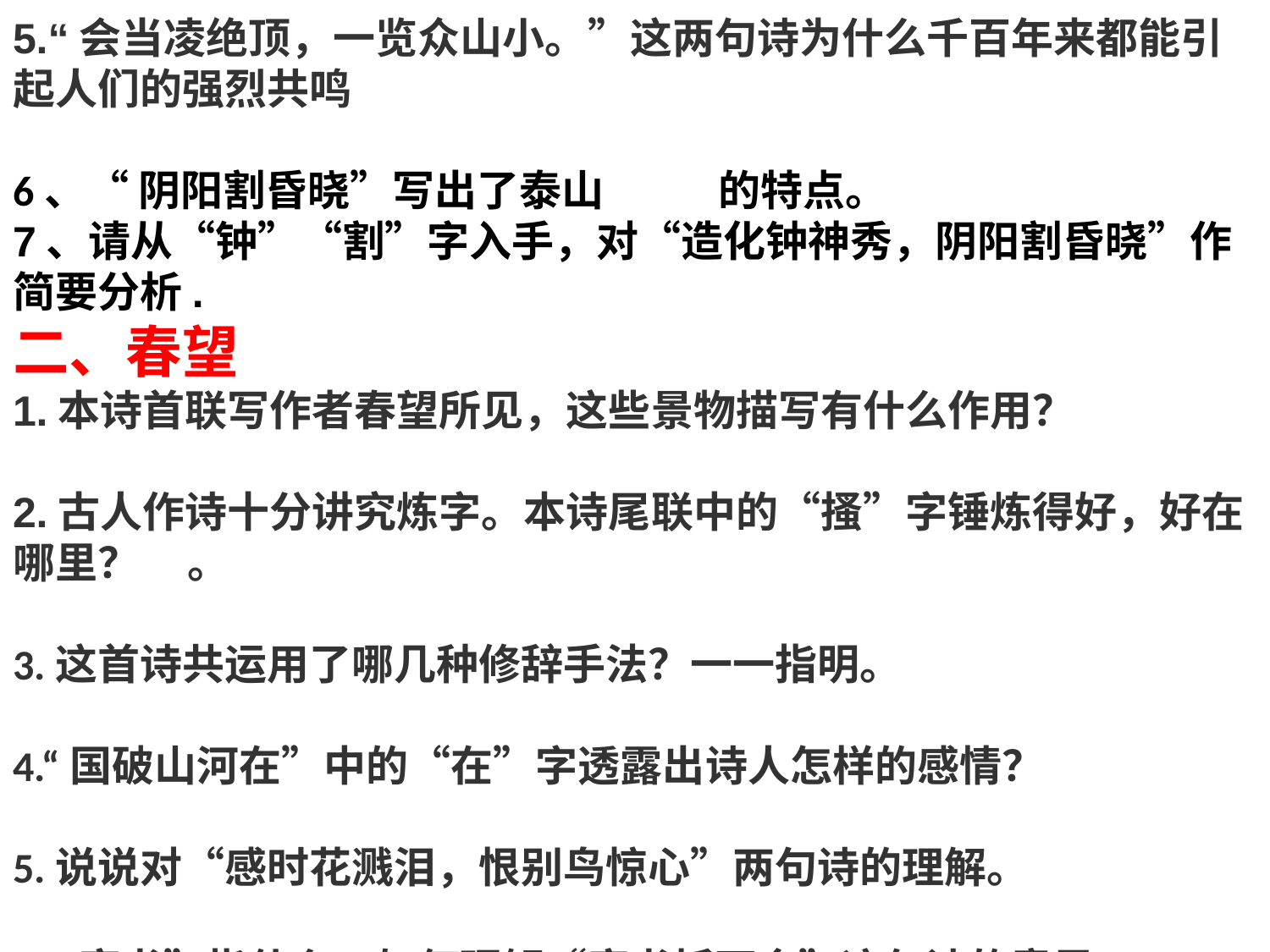

5.“会当凌绝顶，一览众山小。”这两句诗为什么千百年来都能引起人们的强烈共鸣

6、“ 阴阳割昏晓”写出了泰山            的特点。
7、请从“钟”“割”字入手，对“造化钟神秀，阴阳割昏晓”作简要分析.
二、春望
1.本诗首联写作者春望所见，这些景物描写有什么作用？

2.古人作诗十分讲究炼字。本诗尾联中的“搔”字锤炼得好，好在哪里？     。

3.这首诗共运用了哪几种修辞手法？一一指明。
4.“国破山河在”中的“在”字透露出诗人怎样的感情？
5.说说对“感时花溅泪，恨别鸟惊心”两句诗的理解。
6.“家书”指什么？如何理解“家书抵万金”这句诗的意思？